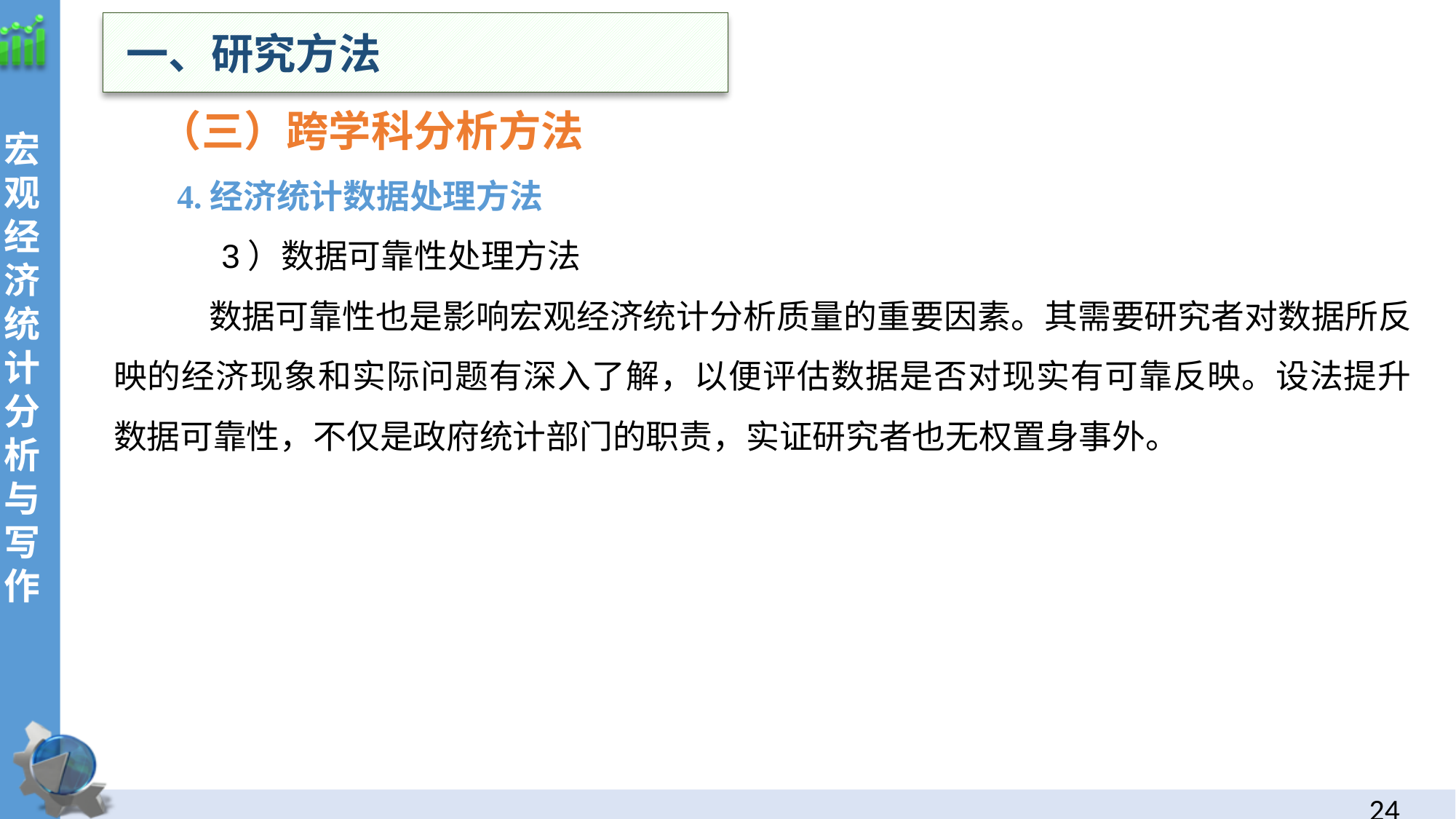

一、研究方法
 （三）跨学科分析方法
    4.经济统计数据处理方法
       3）数据可靠性处理方法
   数据可靠性也是影响宏观经济统计分析质量的重要因素。其需要研究者对数据所反映的经济现象和实际问题有深入了解，以便评估数据是否对现实有可靠反映。设法提升数据可靠性，不仅是政府统计部门的职责，实证研究者也无权置身事外。

24